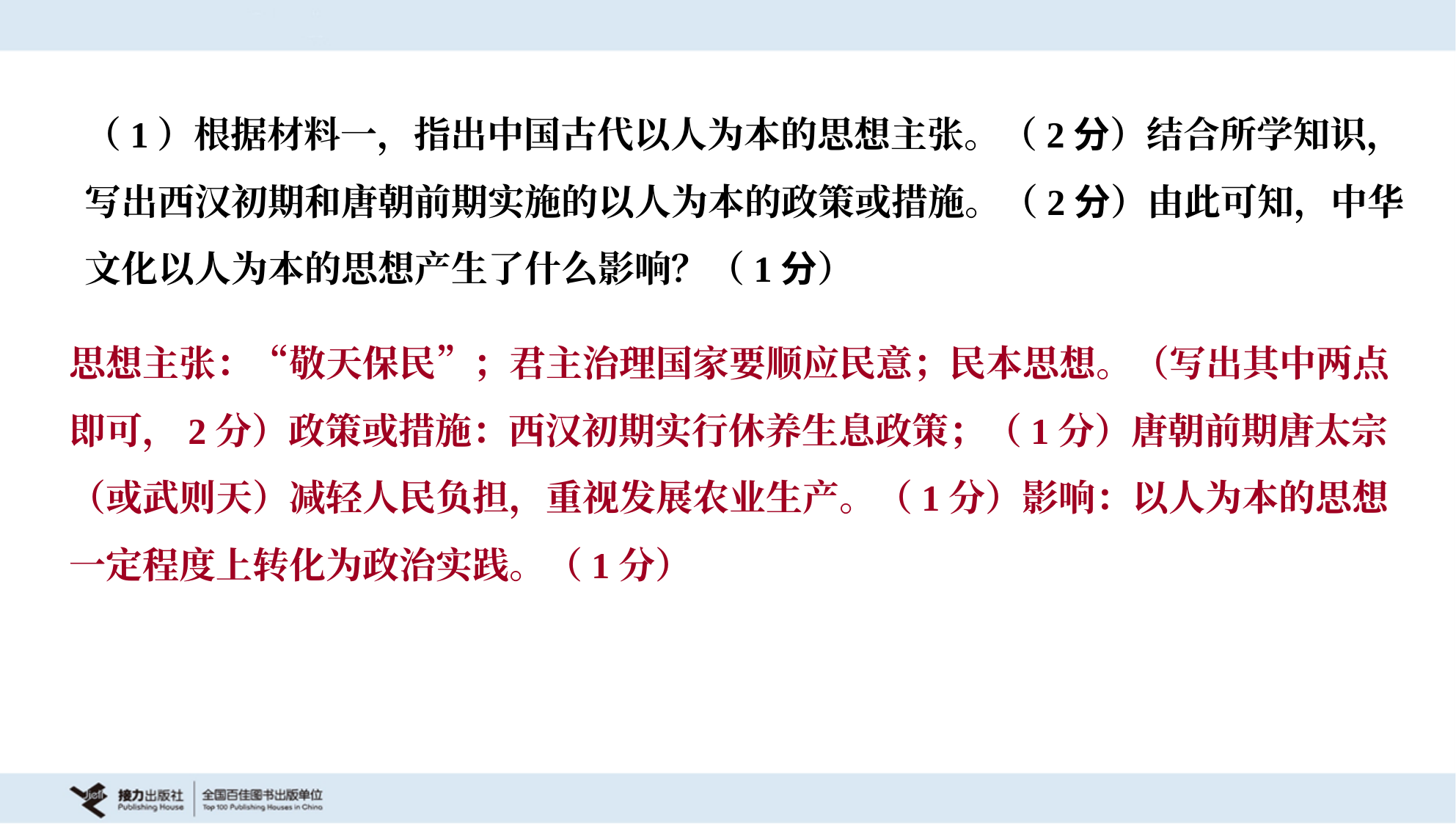

（1）根据材料一，指出中国古代以人为本的思想主张。（2分）结合所学知识，
写出西汉初期和唐朝前期实施的以人为本的政策或措施。（2分）由此可知，中华
文化以人为本的思想产生了什么影响？（1分）
思想主张：“敬天保民”；君主治理国家要顺应民意；民本思想。（写出其中两点
即可，2分）政策或措施：西汉初期实行休养生息政策；（1分）唐朝前期唐太宗
（或武则天）减轻人民负担，重视发展农业生产。（1分）影响：以人为本的思想
一定程度上转化为政治实践。（1分）